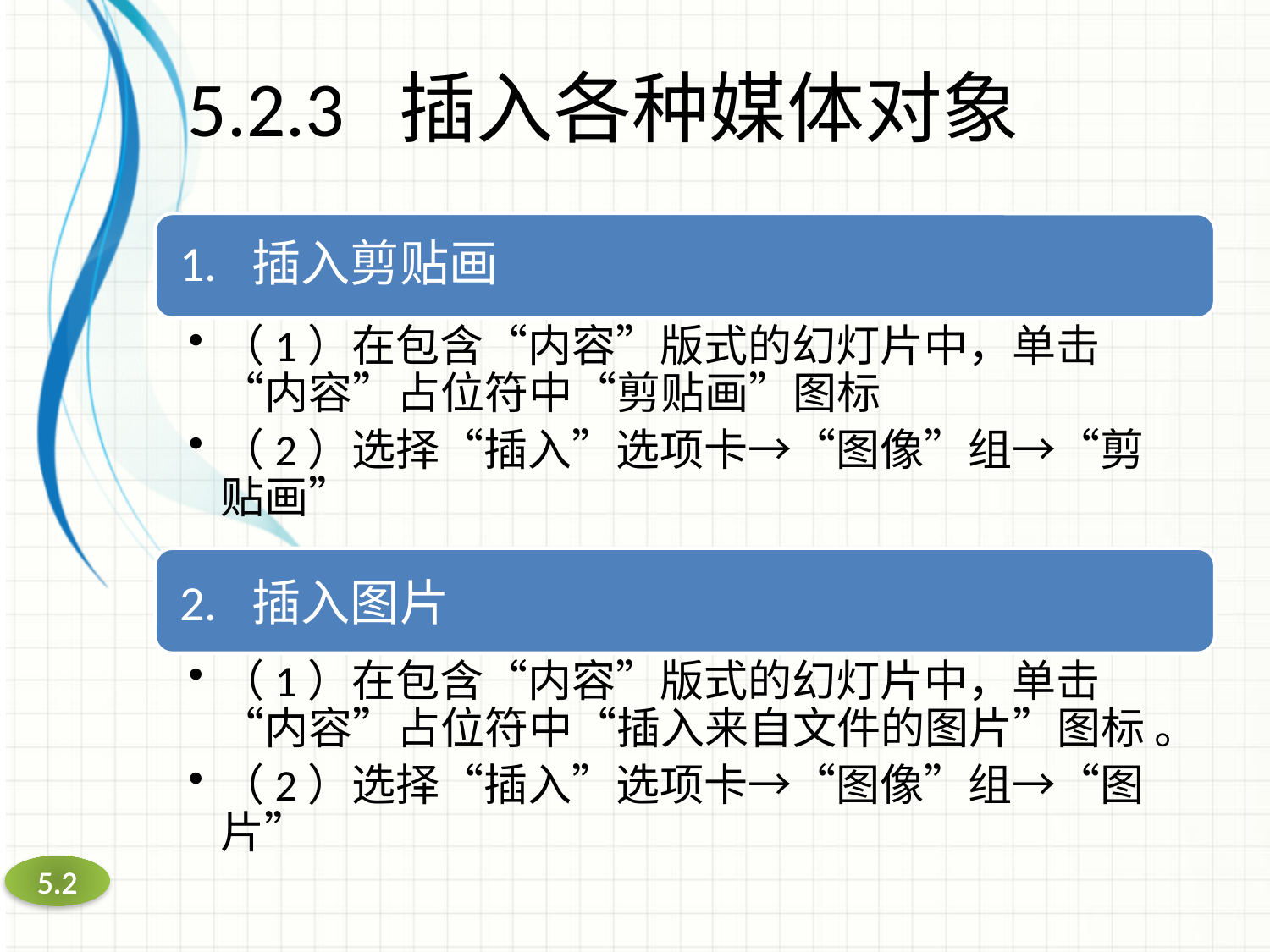

# 5.2.3  插入各种媒体对象
1.  插入剪贴画
（1）在包含“内容”版式的幻灯片中，单击“内容”占位符中“剪贴画”图标
（2）选择“插入”选项卡→“图像”组→“剪贴画”
2.  插入图片
（1）在包含“内容”版式的幻灯片中，单击“内容”占位符中“插入来自文件的图片”图标 。
（2）选择“插入”选项卡→“图像”组→“图片”